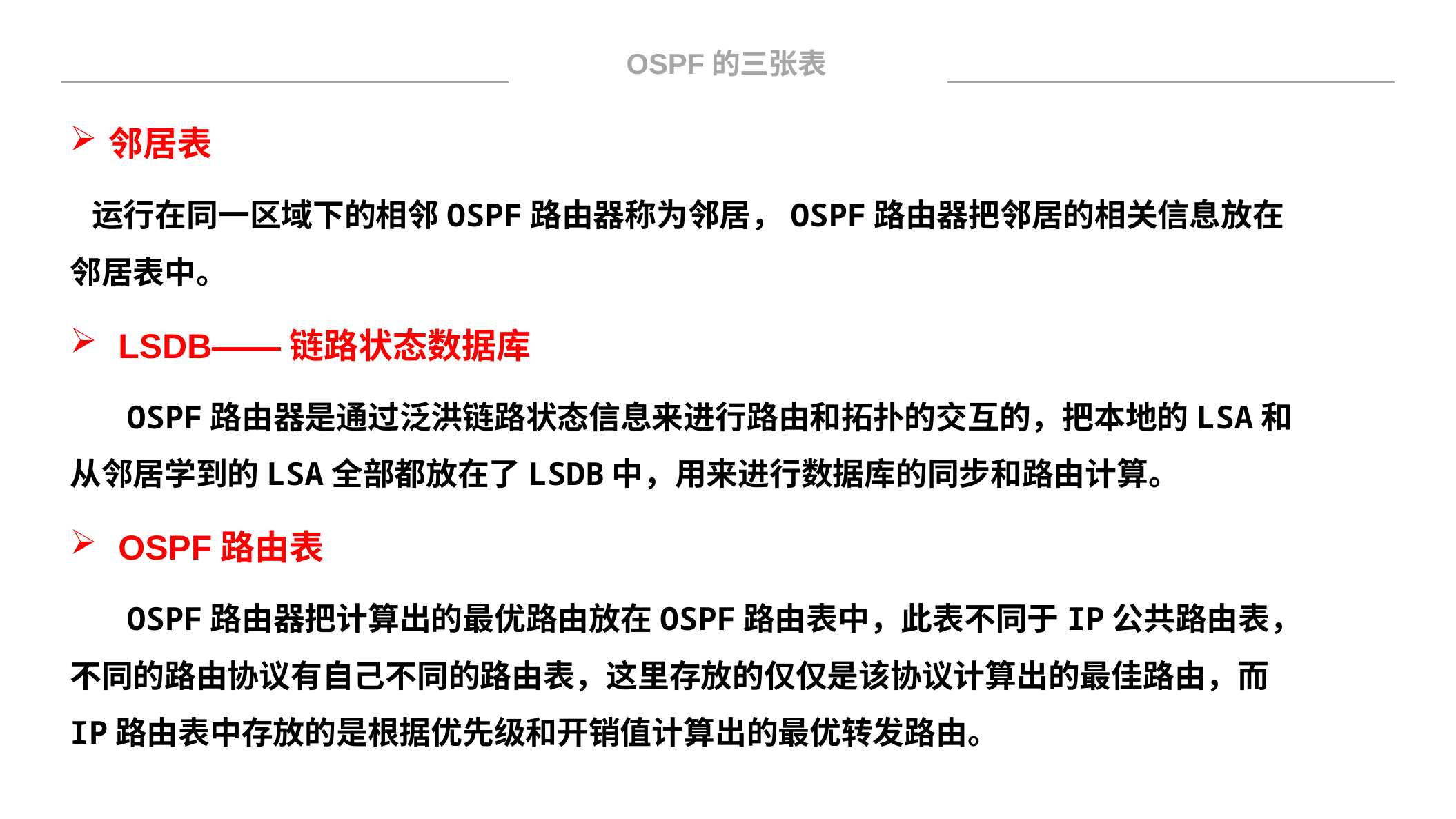

OSPF的三张表
邻居表
  运行在同一区域下的相邻OSPF路由器称为邻居，OSPF路由器把邻居的相关信息放在邻居表中。
 LSDB——链路状态数据库
   OSPF路由器是通过泛洪链路状态信息来进行路由和拓扑的交互的，把本地的LSA和从邻居学到的LSA全部都放在了LSDB中，用来进行数据库的同步和路由计算。
 OSPF路由表
   OSPF路由器把计算出的最优路由放在OSPF路由表中，此表不同于IP公共路由表，不同的路由协议有自己不同的路由表，这里存放的仅仅是该协议计算出的最佳路由，而IP路由表中存放的是根据优先级和开销值计算出的最优转发路由。